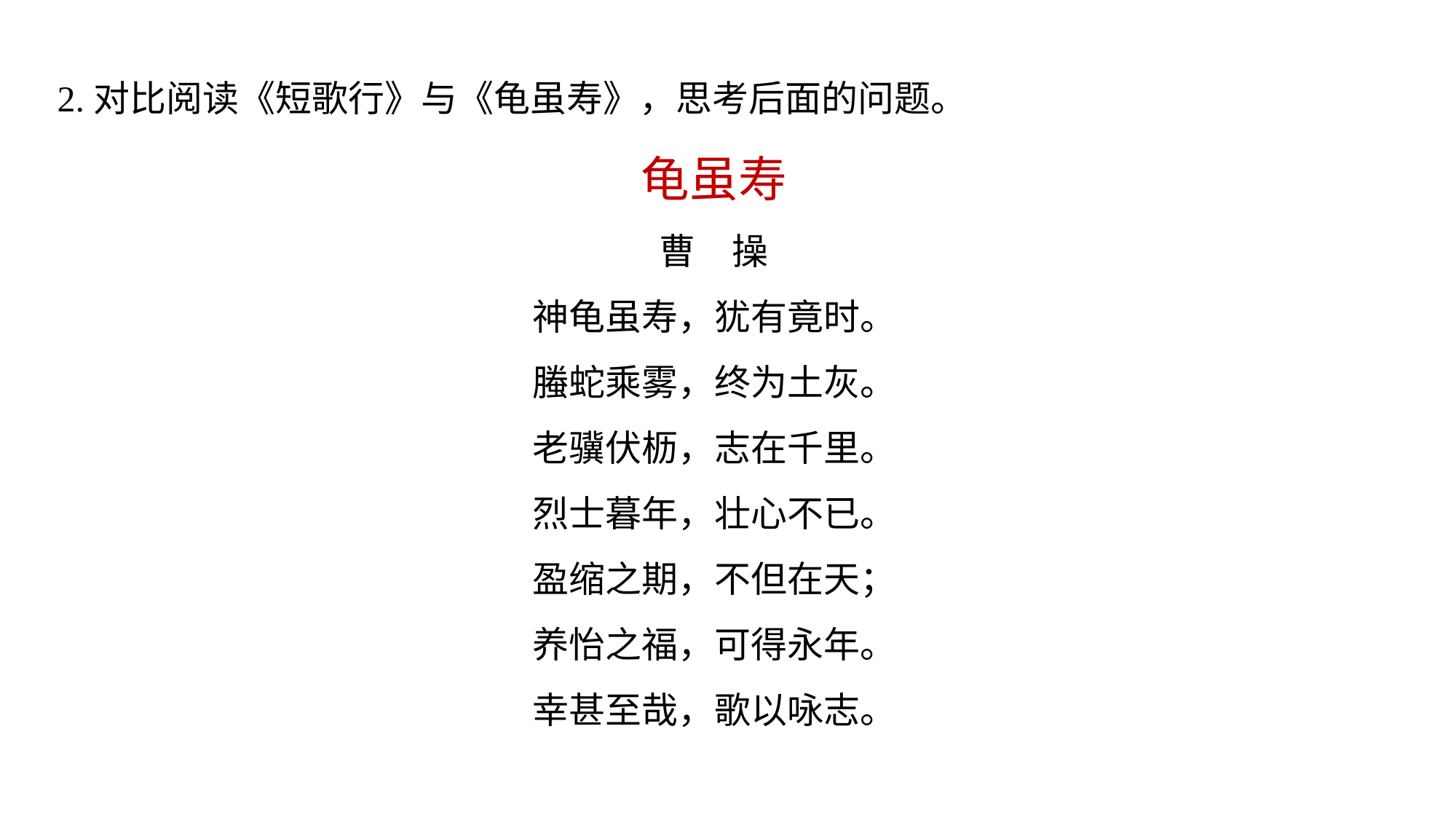

2.对比阅读《短歌行》与《龟虽寿》，思考后面的问题。
龟虽寿
曹　操
  神龟虽寿，犹有竟时。
  螣蛇乘雾，终为土灰。
  老骥伏枥，志在千里。
  烈士暮年，壮心不已。
  盈缩之期，不但在天；
  养怡之福，可得永年。
  幸甚至哉，歌以咏志。